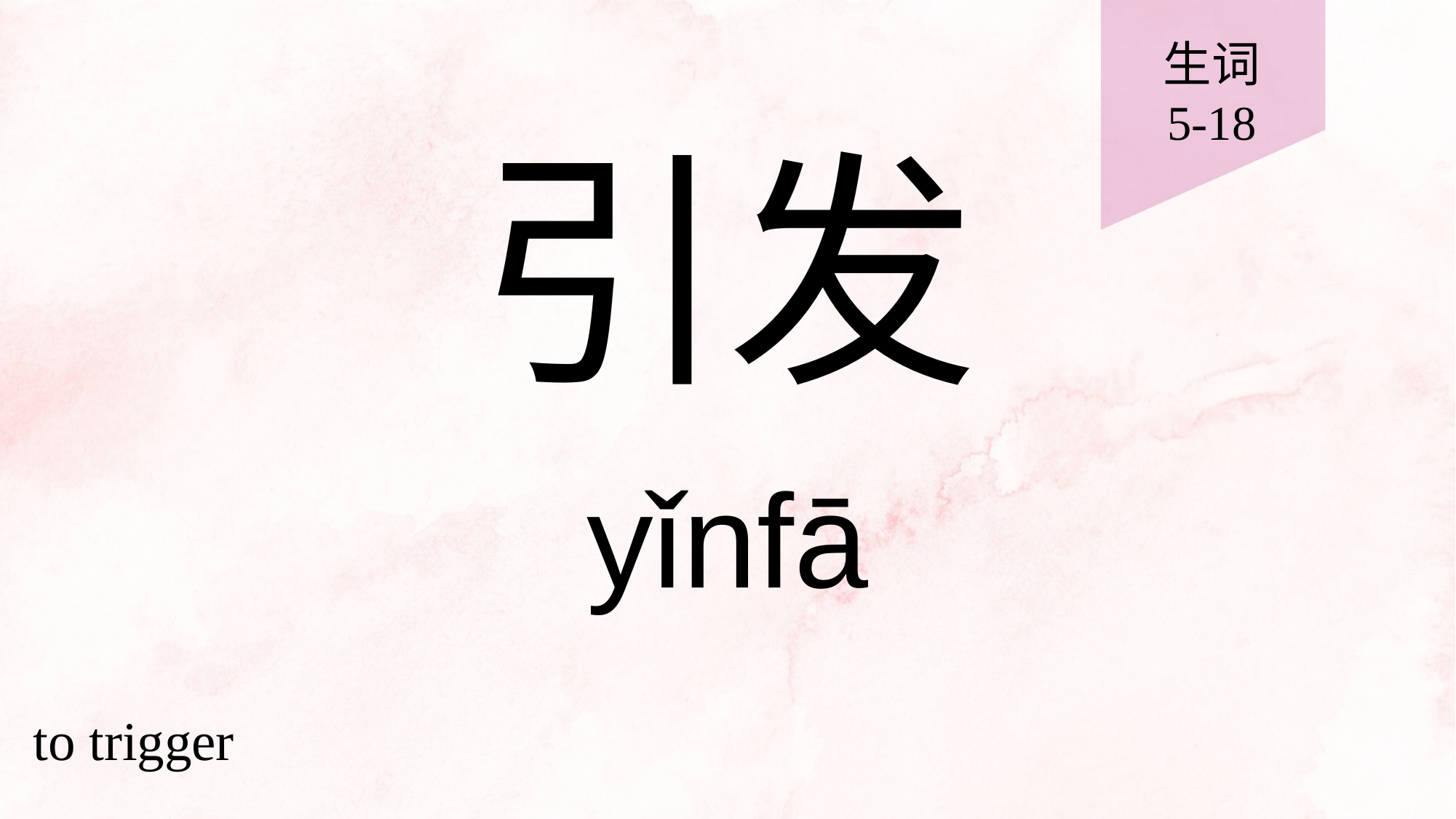

生词
5-18
# 引发
yǐnfā
to trigger